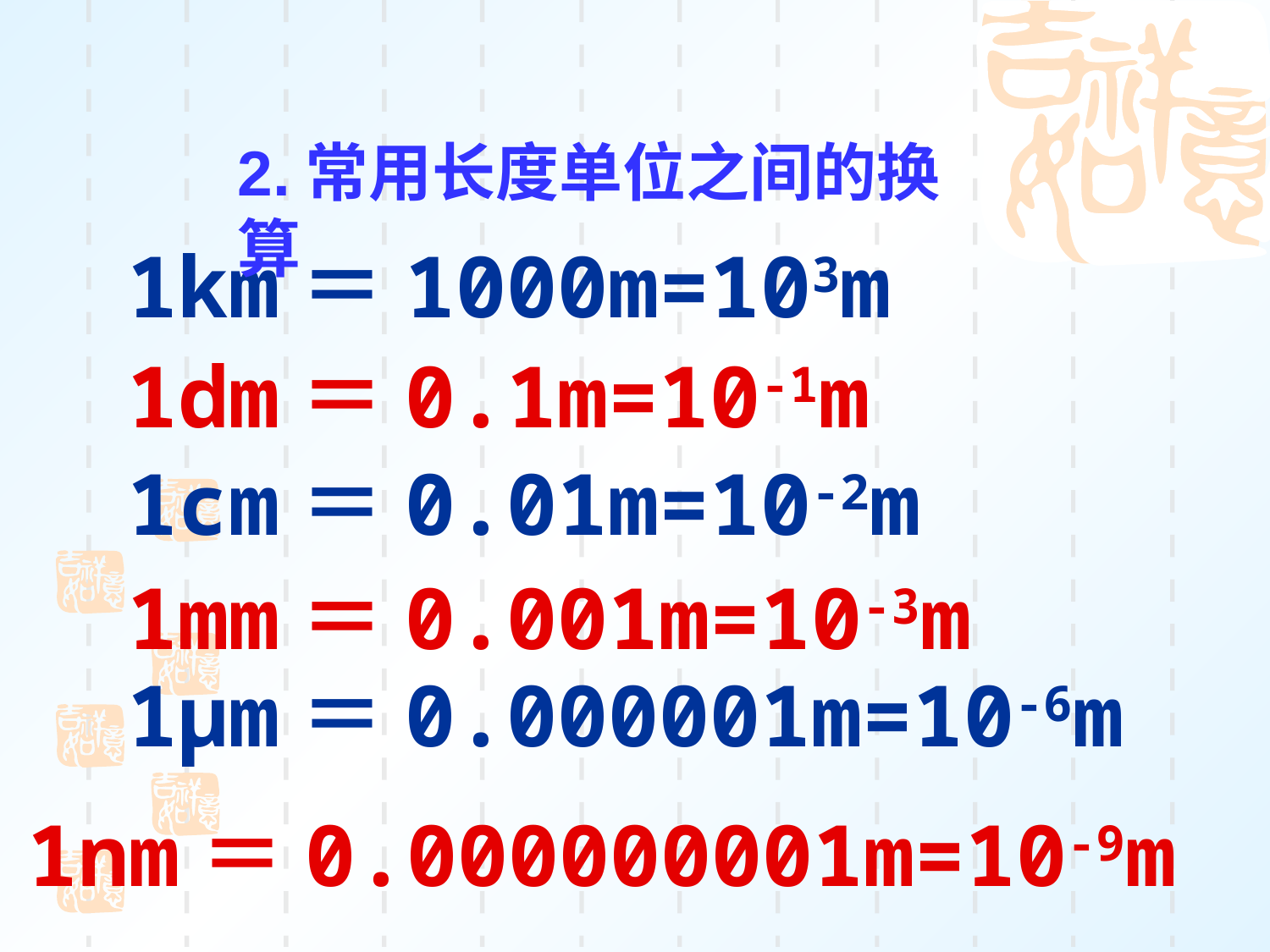

2.常用长度单位之间的换算
1km＝1000m=103m
1dm＝0.1m=10-1m
1cm＝0.01m=10-2m
1mm＝0.001m=10-3m
1μm＝0.000001m=10-6m
1nm＝0.000000001m=10-9m